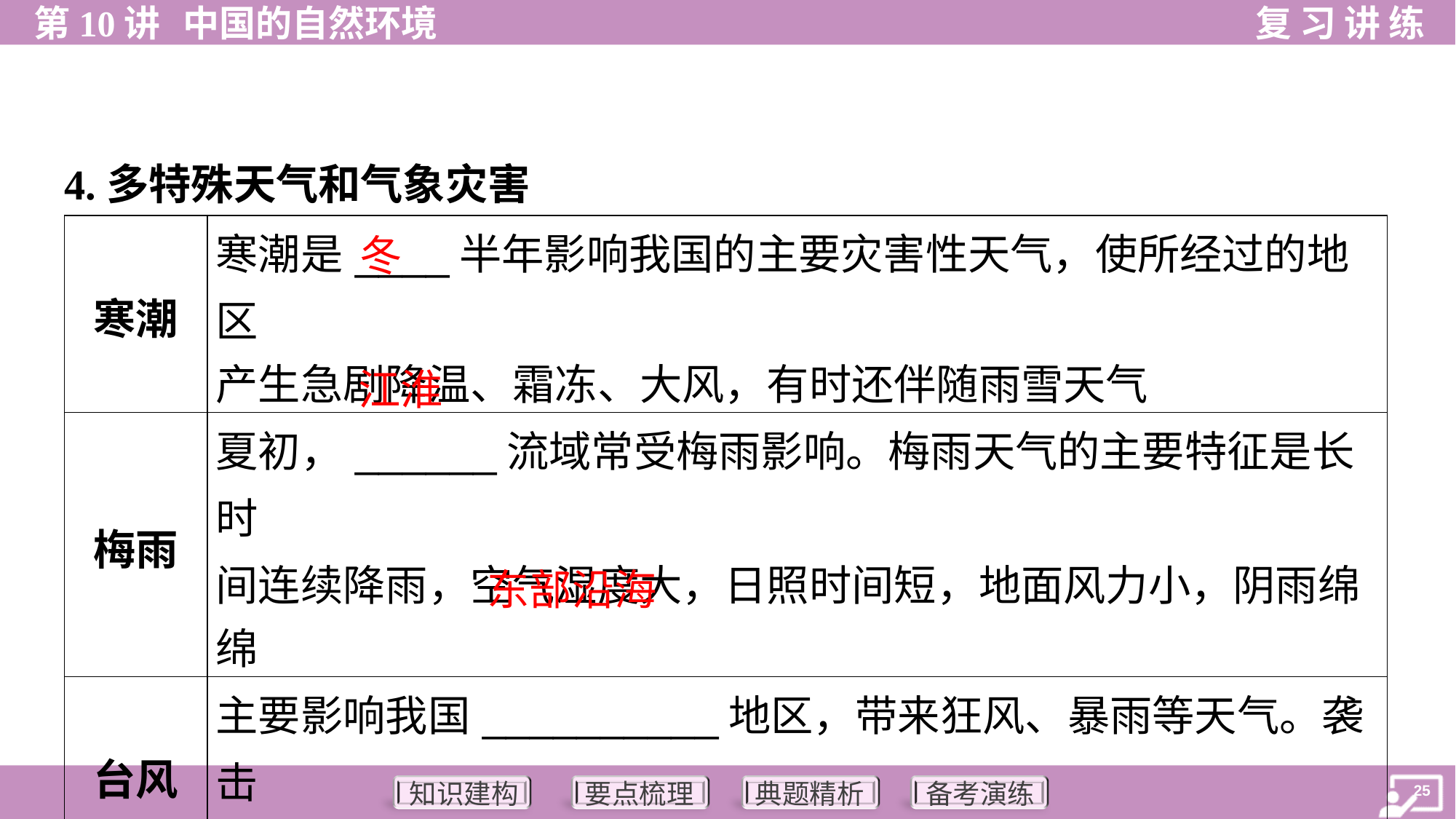

4.多特殊天气和气象灾害
| 寒潮 | 寒潮是\_\_\_\_半年影响我国的主要灾害性天气，使所经过的地区 产生急剧降温、霜冻、大风，有时还伴随雨雪天气 |
| --- | --- |
| 梅雨 | 夏初，\_\_\_\_\_\_流域常受梅雨影响。梅雨天气的主要特征是长时 间连续降雨，空气湿度大，日照时间短，地面风力小，阴雨绵 绵 |
| 台风 | 主要影响我国\_\_\_\_\_\_\_\_\_\_地区，带来狂风、暴雨等天气。袭击 我国的台风常发生在5～10月，尤以7~8月为多 |
冬
江淮
东部沿海